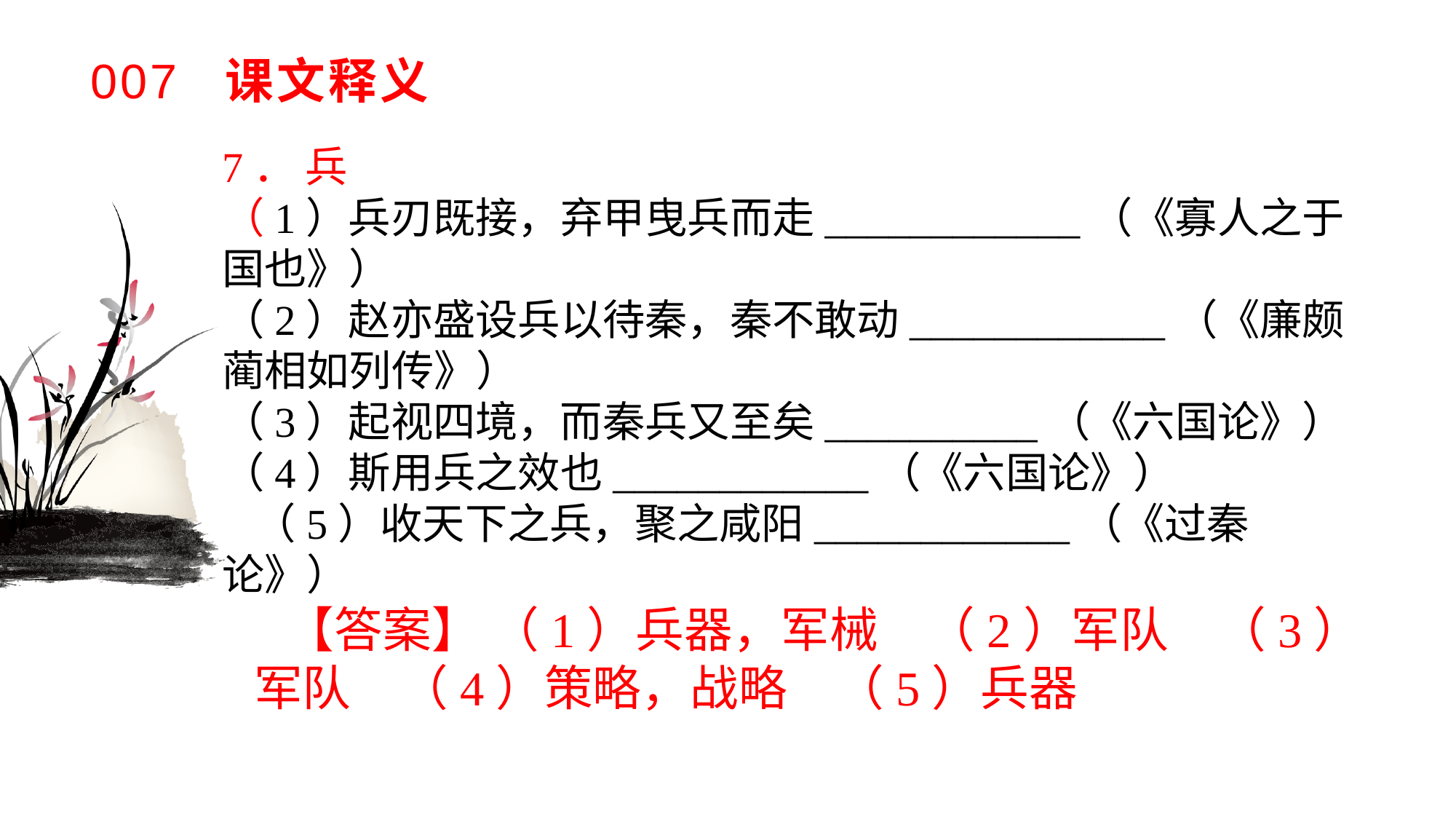

# 007  课文释义
7． 兵（1）兵刃既接，弃甲曳兵而走____________（《寡人之于国也》）（2）赵亦盛设兵以待秦，秦不敢动____________（《廉颇蔺相如列传》）（3）起视四境，而秦兵又至矣__________（《六国论》）（4）斯用兵之效也____________（《六国论》）（5）收天下之兵，聚之咸阳____________（《过秦论》）
【答案】 （1）兵器，军械　（2）军队　（3）军队　（4）策略，战略　（5）兵器